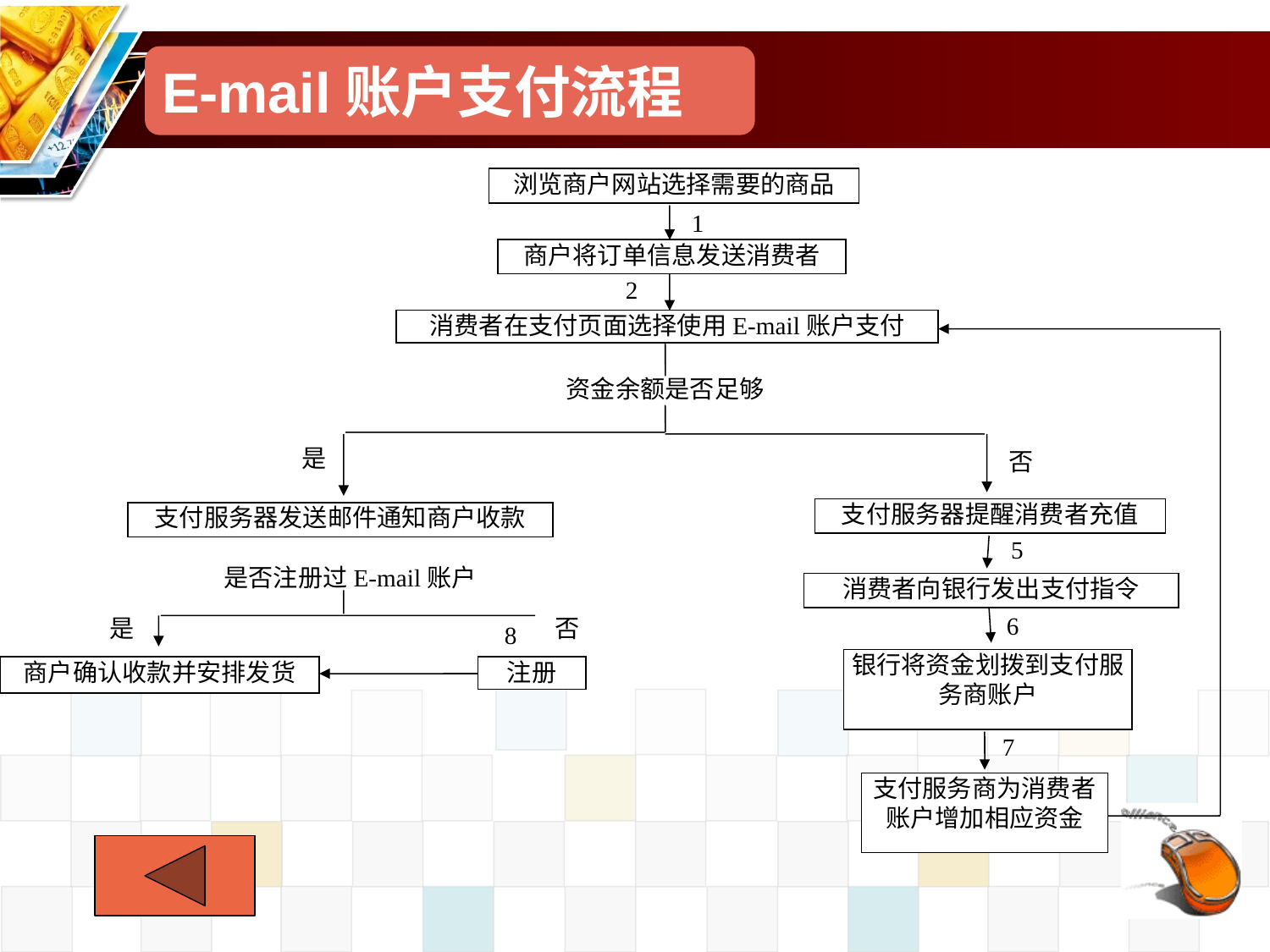

E-mail账户支付流程
浏览商户网站选择需要的商品

1
商户将订单信息发送消费者

2
消费者在支付页面选择使用E-mail账户支付

资金余额是否足够

是
否
支付服务器提醒消费者充值
支付服务器发送邮件通知商户收款
5

是否注册过E-mail账户
消费者向银行发出支付指令

6

8
银行将资金划拨到支付服务商账户
商户确认收款并安排发货

注册

7
支付服务商为消费者账户增加相应资金

是
否